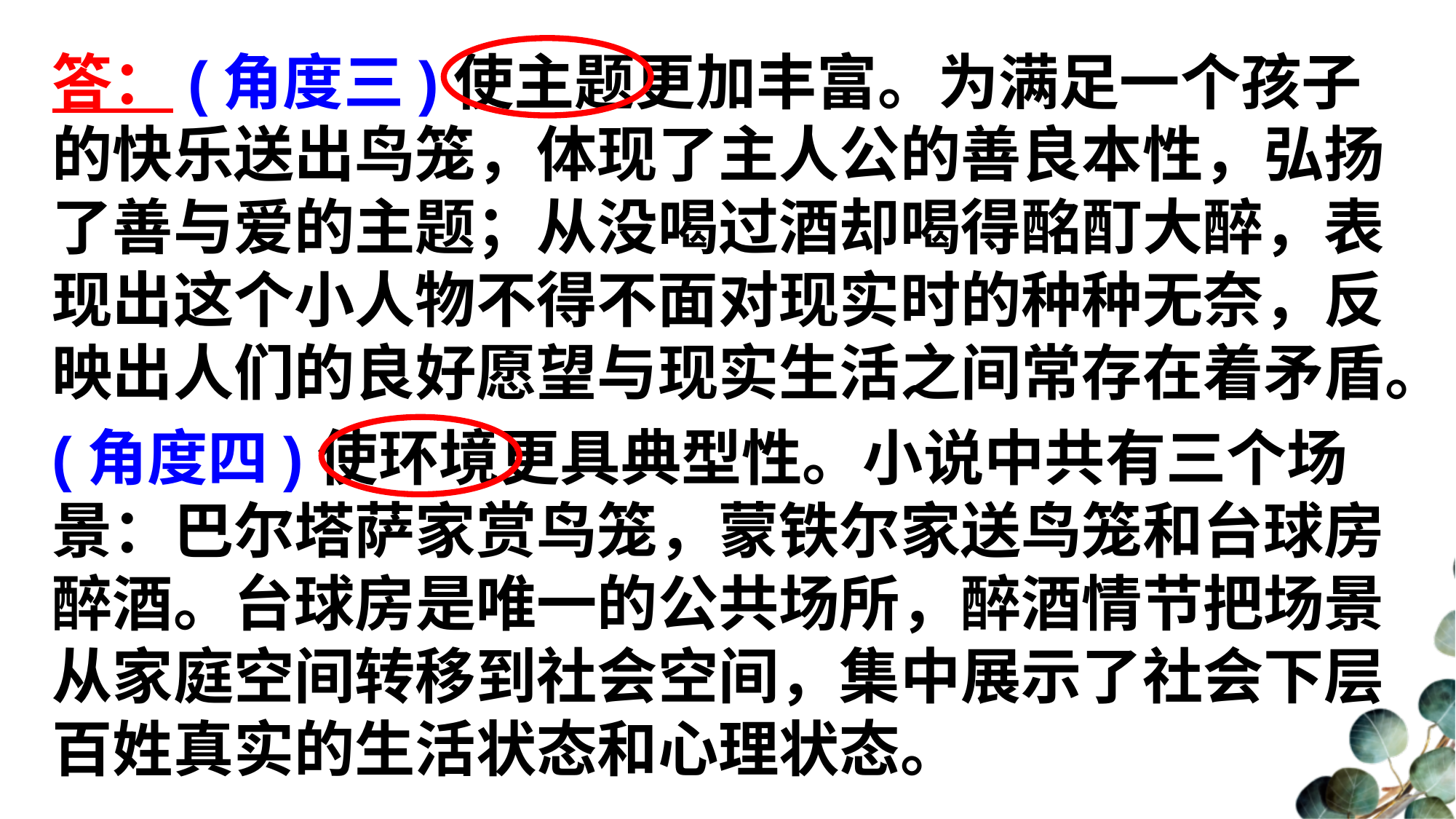

答：(角度三)使主题更加丰富。为满足一个孩子的快乐送出鸟笼，体现了主人公的善良本性，弘扬了善与爱的主题；从没喝过酒却喝得酩酊大醉，表现出这个小人物不得不面对现实时的种种无奈，反映出人们的良好愿望与现实生活之间常存在着矛盾。
(角度四)使环境更具典型性。小说中共有三个场景：巴尔塔萨家赏鸟笼，蒙铁尔家送鸟笼和台球房醉酒。台球房是唯一的公共场所，醉酒情节把场景从家庭空间转移到社会空间，集中展示了社会下层百姓真实的生活状态和心理状态。